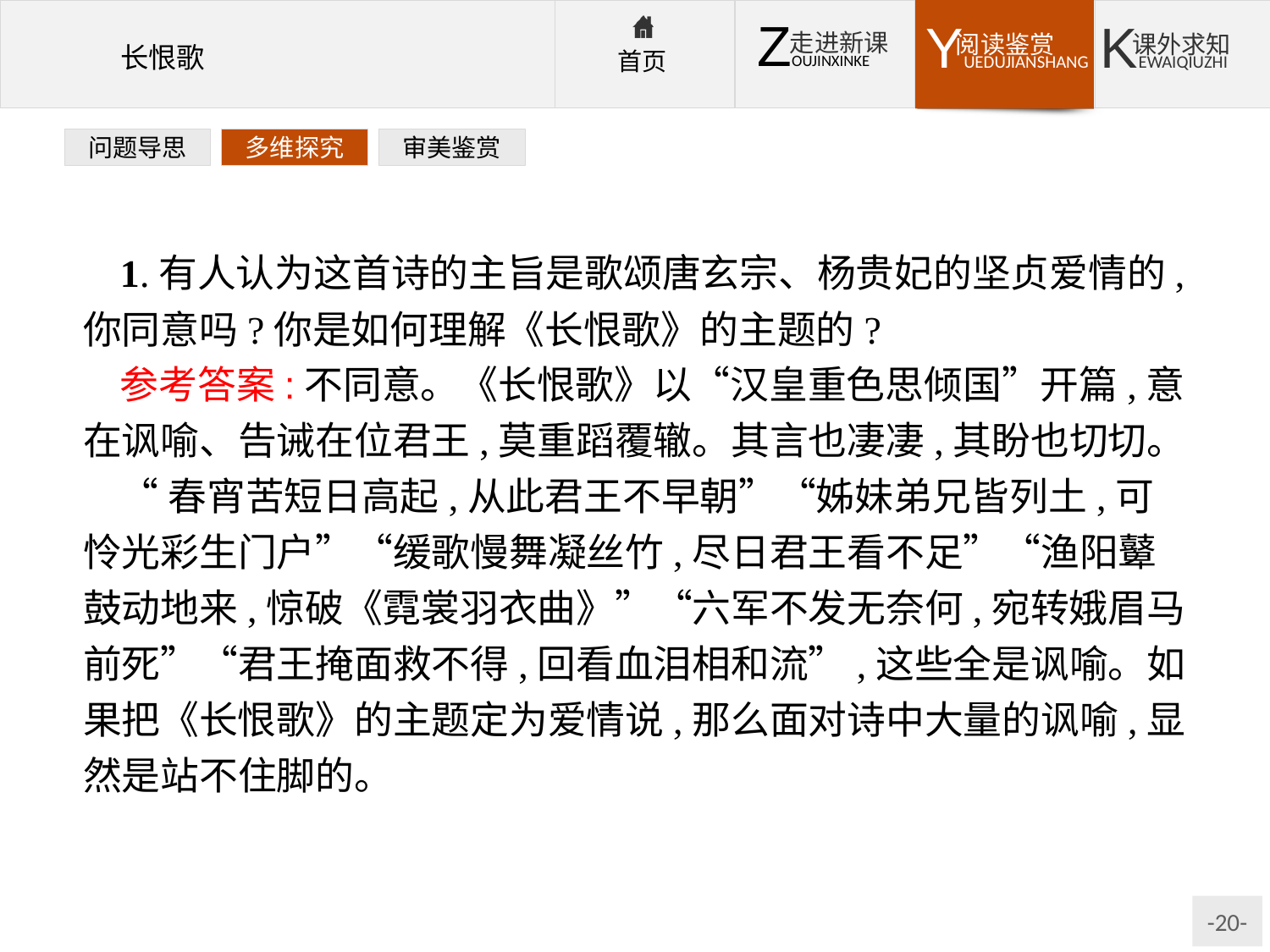

问题导思
多维探究
审美鉴赏
1.有人认为这首诗的主旨是歌颂唐玄宗、杨贵妃的坚贞爱情的,你同意吗?你是如何理解《长恨歌》的主题的?
参考答案:不同意。《长恨歌》以“汉皇重色思倾国”开篇,意在讽喻、告诫在位君王,莫重蹈覆辙。其言也凄凄,其盼也切切。
“春宵苦短日高起,从此君王不早朝”“姊妹弟兄皆列土,可怜光彩生门户”“缓歌慢舞凝丝竹,尽日君王看不足”“渔阳鼙鼓动地来,惊破《霓裳羽衣曲》”“六军不发无奈何,宛转娥眉马前死”“君王掩面救不得,回看血泪相和流”,这些全是讽喻。如果把《长恨歌》的主题定为爱情说,那么面对诗中大量的讽喻,显然是站不住脚的。